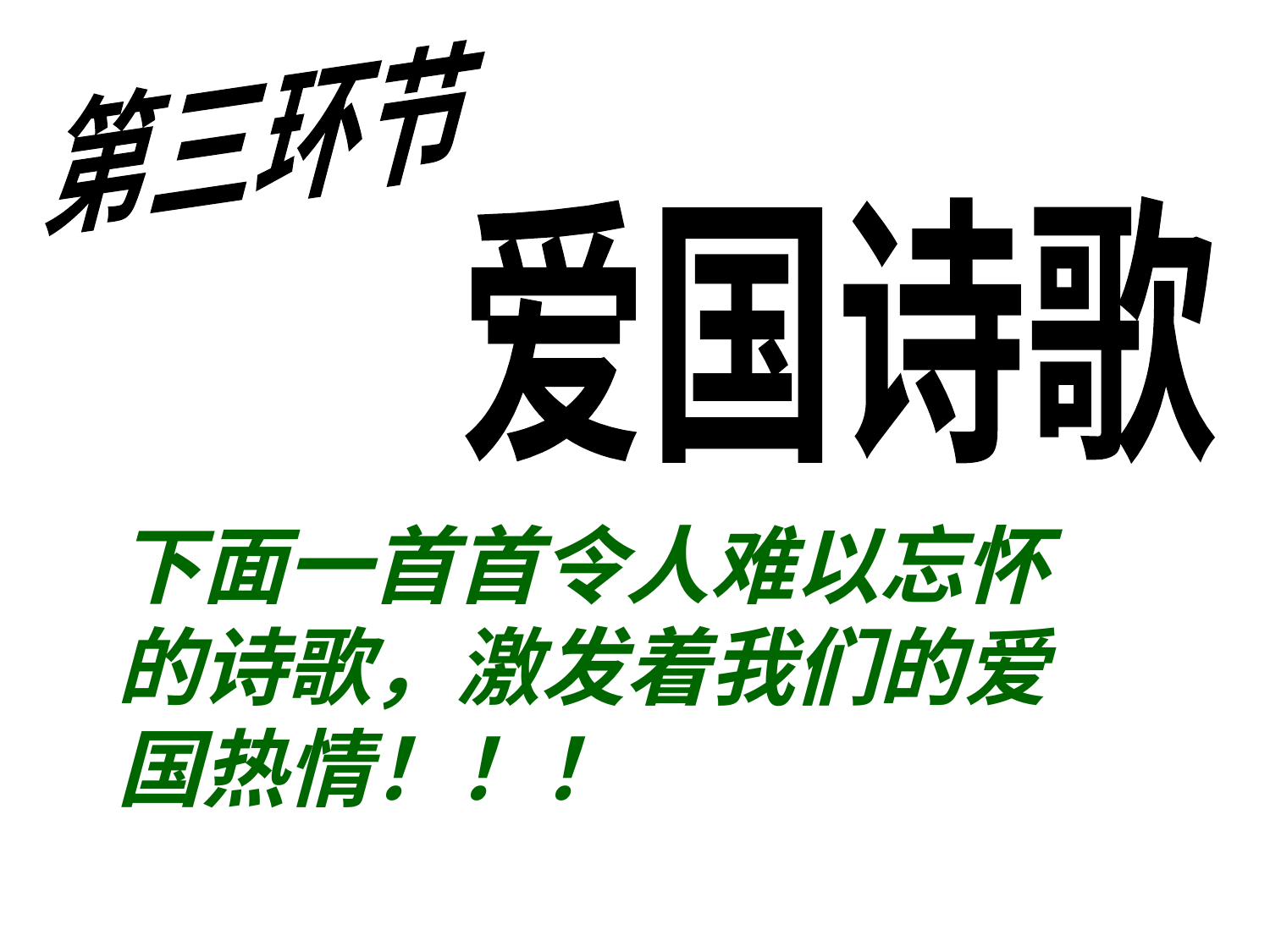

第三环节
爱国诗歌
下面一首首令人难以忘怀的诗歌，激发着我们的爱国热情！！！